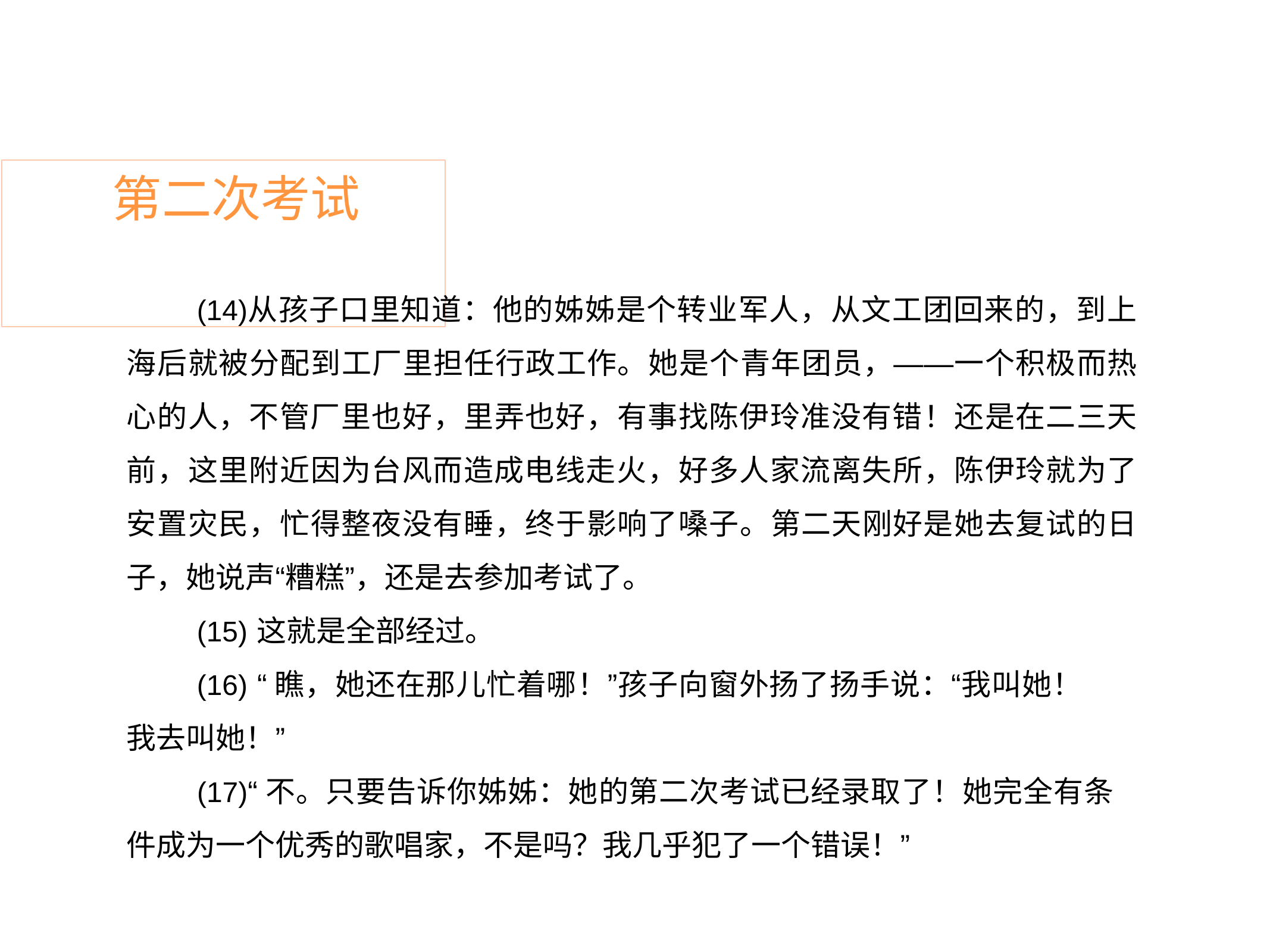

# 第二次考试
从孩子口里知道：他的姊姊是个转业军人，从文工团回来的，到上 海后就被分配到工厂里担任行政工作。她是个青年团员，——一个积极而热 心的人，不管厂里也好，里弄也好，有事找陈伊玲准没有错！还是在二三天 前，这里附近因为台风而造成电线走火，好多人家流离失所，陈伊玲就为了 安置灾民，忙得整夜没有睡，终于影响了嗓子。第二天刚好是她去复试的日 子，她说声“糟糕”，还是去参加考试了。
这就是全部经过。
“瞧，她还在那儿忙着哪！”孩子向窗外扬了扬手说：“我叫她！
我去叫她！”
“不。只要告诉你姊姊：她的第二次考试已经录取了！她完全有条 件成为一个优秀的歌唱家，不是吗？我几乎犯了一个错误！”